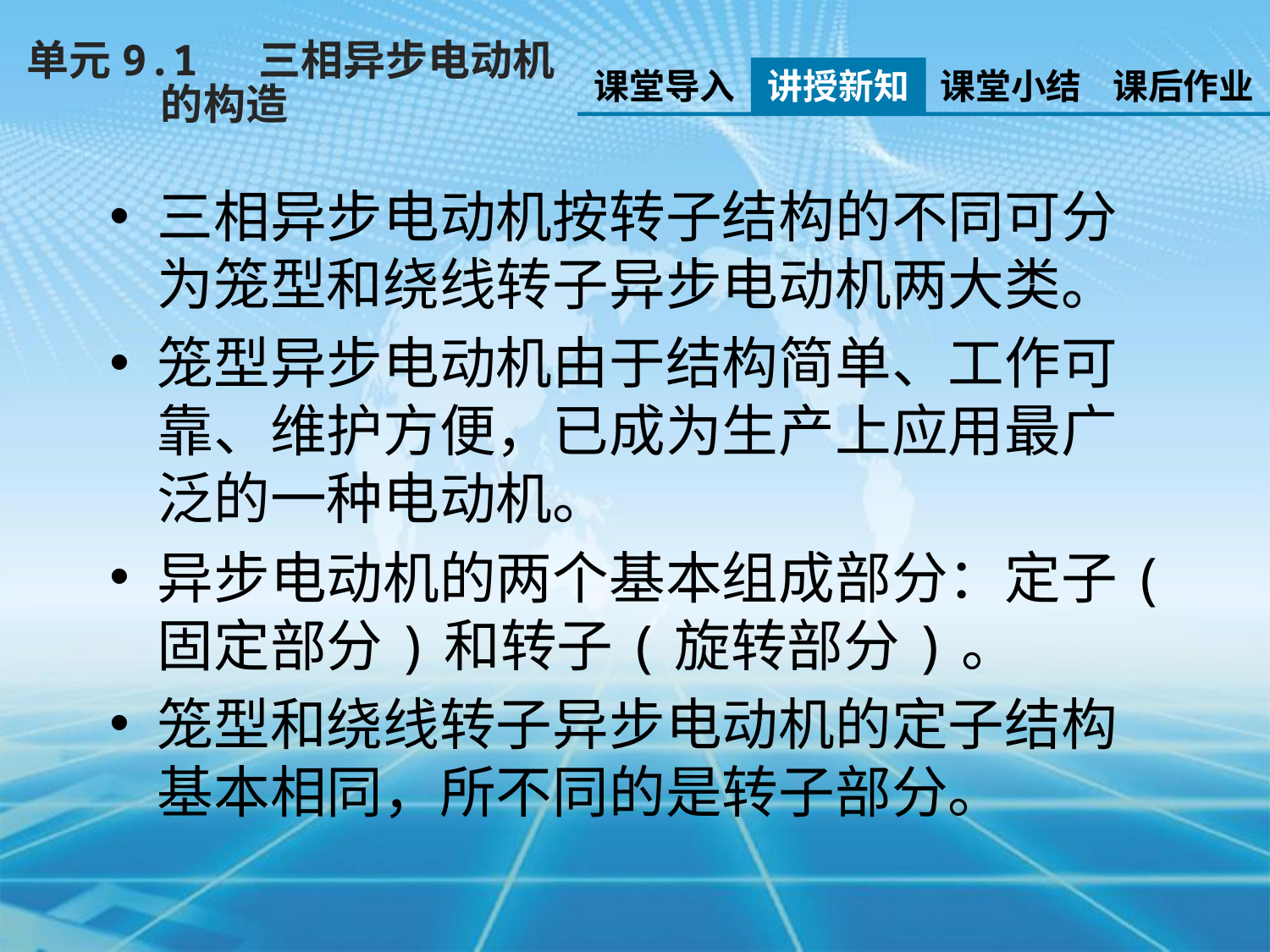

单元9.1  三相异步电动机
             的构造
课堂导入
讲授新知
课堂小结
课后作业
三相异步电动机按转子结构的不同可分为笼型和绕线转子异步电动机两大类。
笼型异步电动机由于结构简单、工作可靠、维护方便，已成为生产上应用最广泛的一种电动机。
异步电动机的两个基本组成部分：定子( 固定部分)和转子(旋转部分)。
笼型和绕线转子异步电动机的定子结构基本相同，所不同的是转子部分。